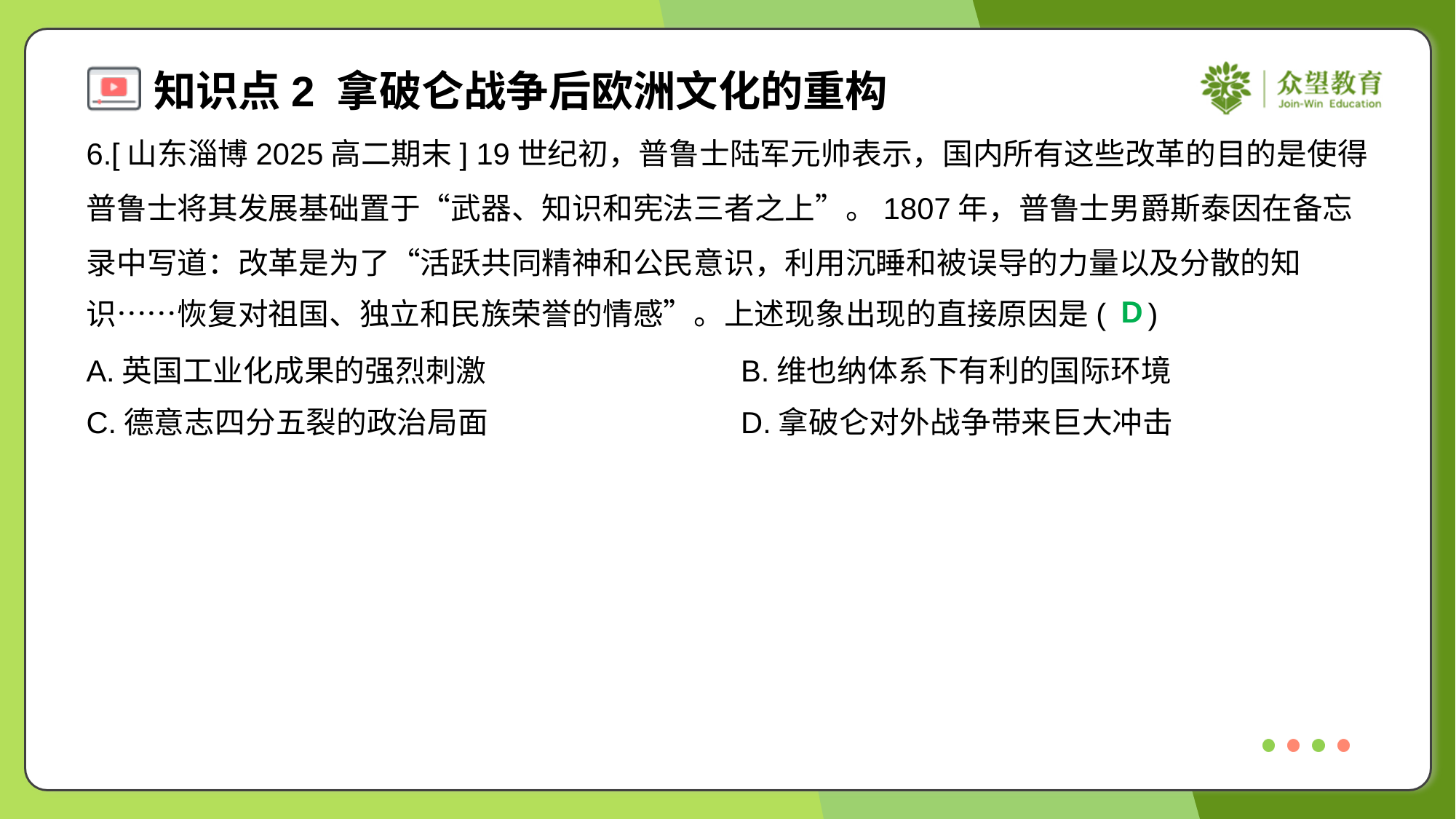

6.[山东淄博2025高二期末] 19世纪初，普鲁士陆军元帅表示，国内所有这些改革的目的是使得
普鲁士将其发展基础置于“武器、知识和宪法三者之上”。1807年，普鲁士男爵斯泰因在备忘
录中写道：改革是为了“活跃共同精神和公民意识，利用沉睡和被误导的力量以及分散的知
识……恢复对祖国、独立和民族荣誉的情感”。上述现象出现的直接原因是(     )
D
A.英国工业化成果的强烈刺激	B.维也纳体系下有利的国际环境
C.德意志四分五裂的政治局面	D.拿破仑对外战争带来巨大冲击